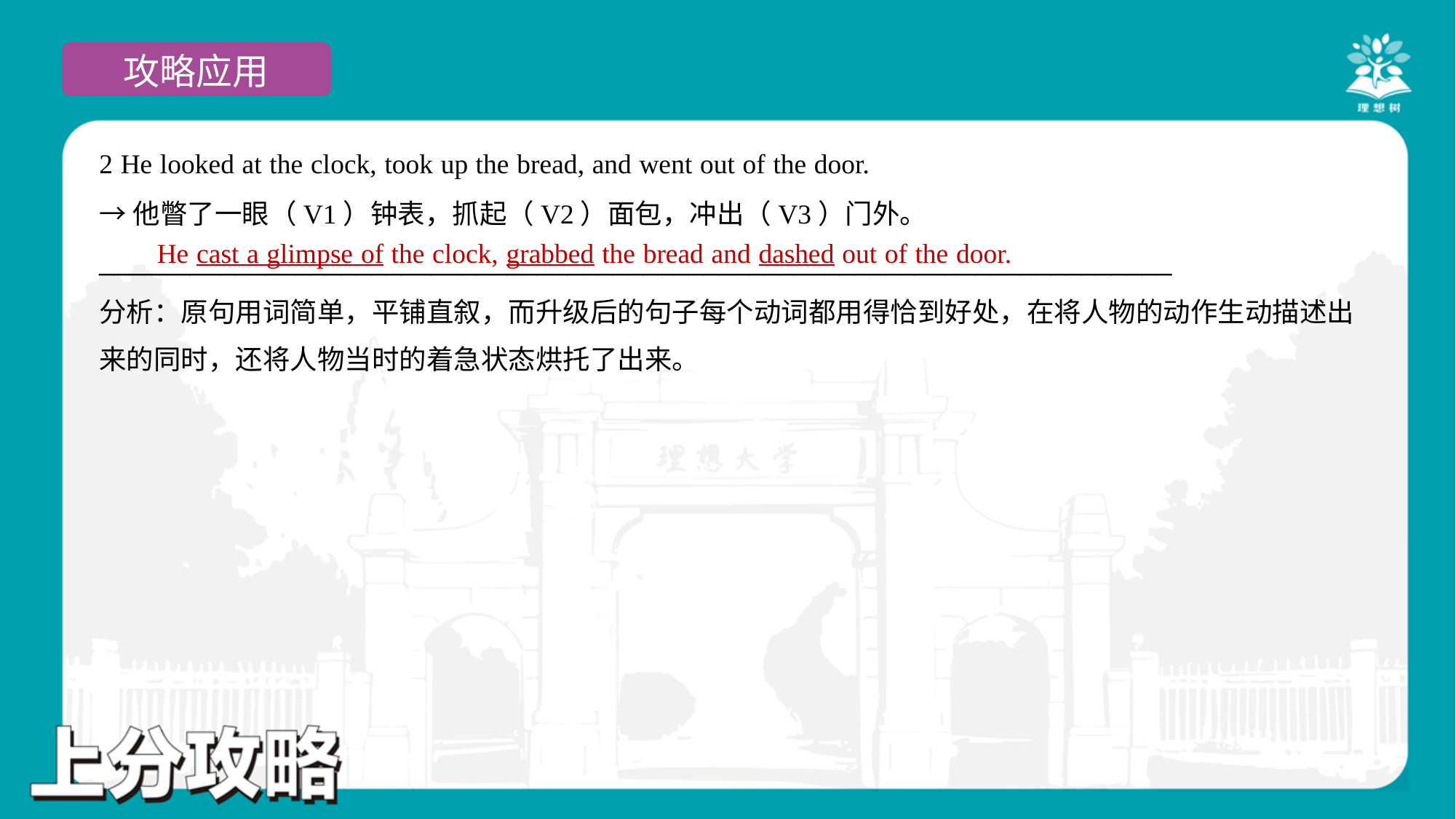

2 He looked at the clock, took up the bread, and went out of the door.
→他瞥了一眼（V1）钟表，抓起（V2）面包，冲出（V3）门外。
_______________________________________________________________________
He cast a glimpse of the clock, grabbed the bread and dashed out of the door.
分析：原句用词简单，平铺直叙，而升级后的句子每个动词都用得恰到好处，在将人物的动作生动描述出
来的同时，还将人物当时的着急状态烘托了出来。